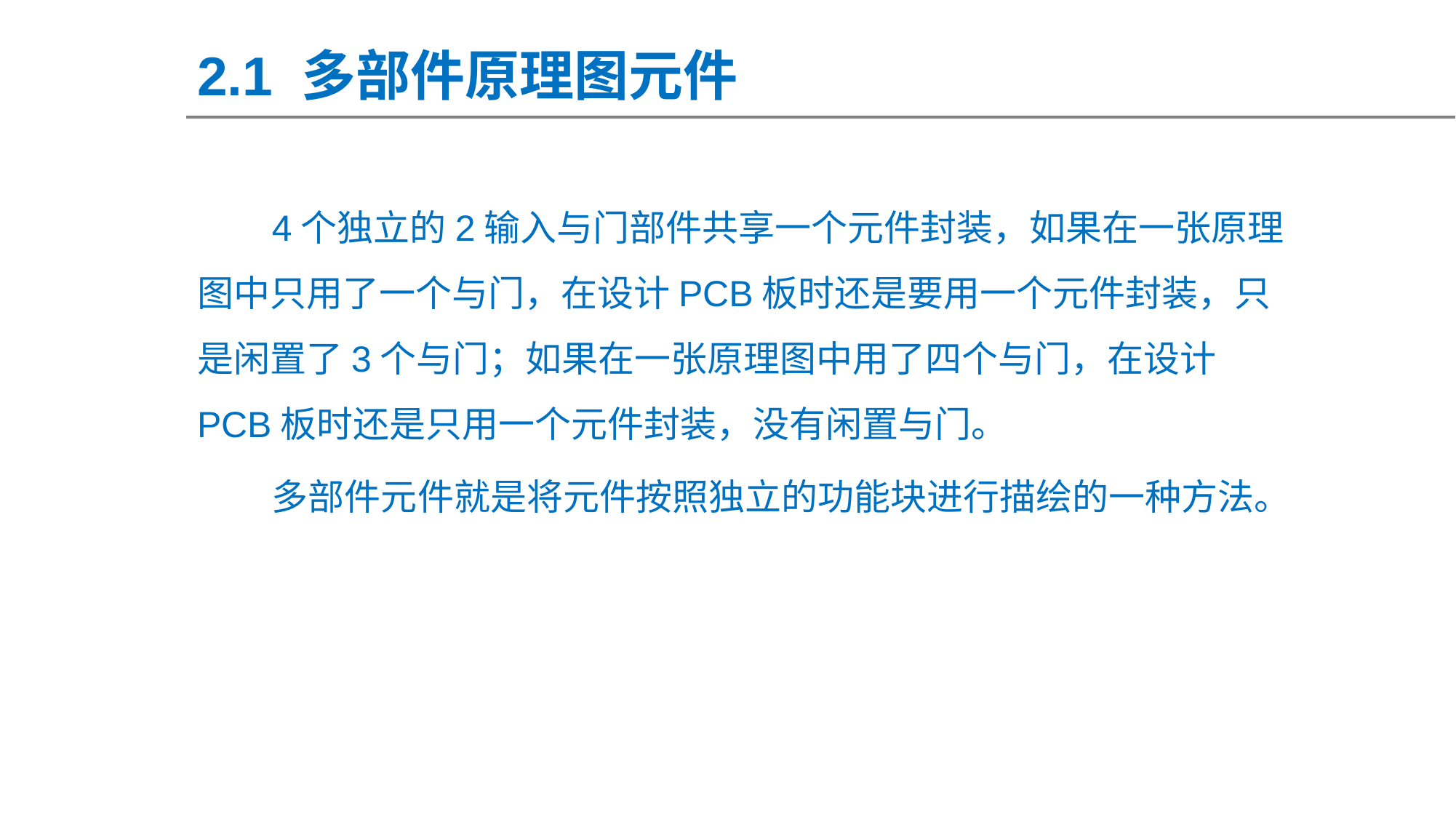

2.1 多部件原理图元件
4个独立的2输入与门部件共享一个元件封装，如果在一张原理图中只用了一个与门，在设计PCB板时还是要用一个元件封装，只是闲置了3个与门；如果在一张原理图中用了四个与门，在设计PCB板时还是只用一个元件封装，没有闲置与门。
多部件元件就是将元件按照独立的功能块进行描绘的一种方法。